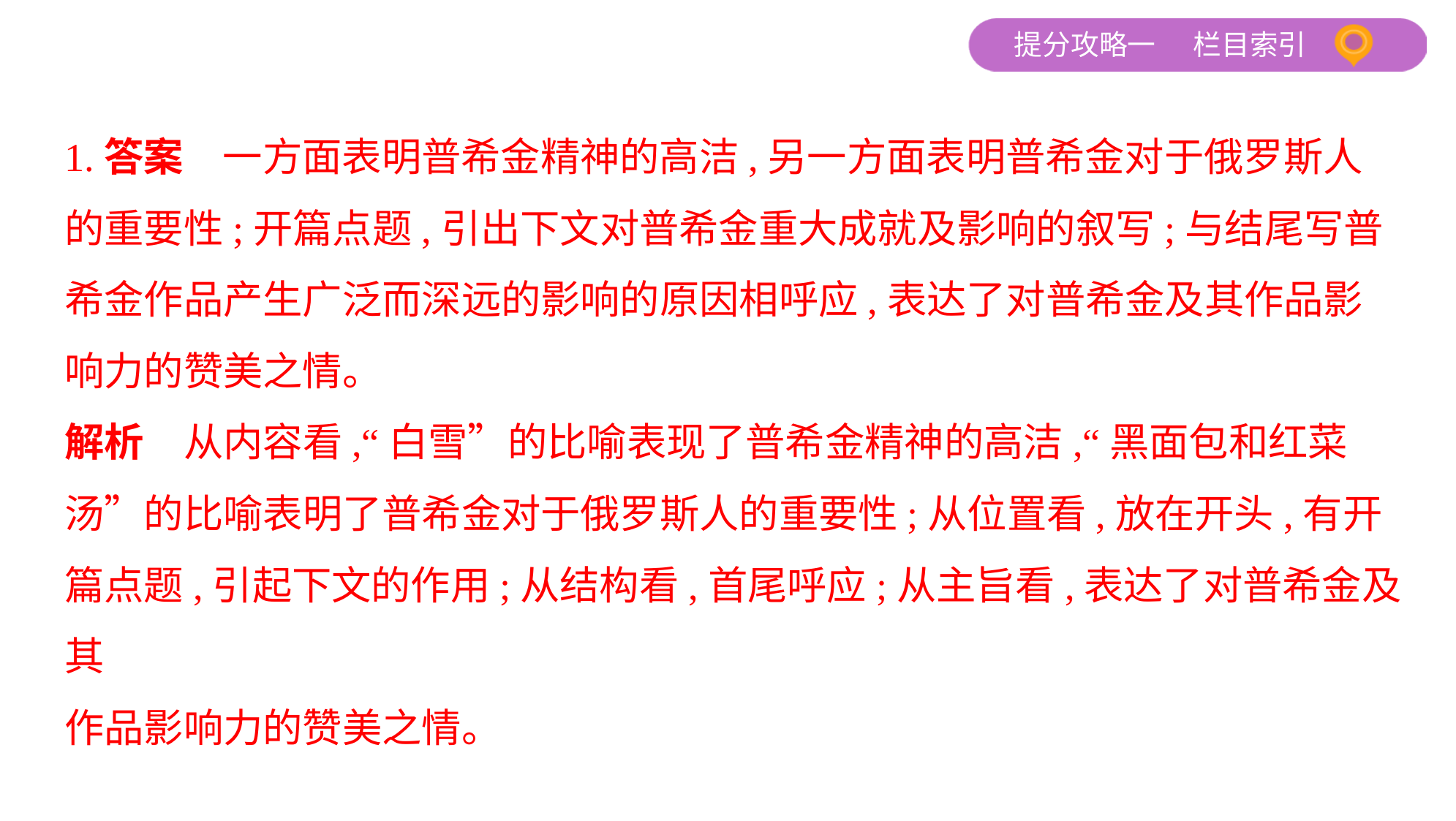

1.答案　一方面表明普希金精神的高洁,另一方面表明普希金对于俄罗斯人
的重要性;开篇点题,引出下文对普希金重大成就及影响的叙写;与结尾写普
希金作品产生广泛而深远的影响的原因相呼应,表达了对普希金及其作品影
响力的赞美之情。
解析　从内容看,“白雪”的比喻表现了普希金精神的高洁,“黑面包和红菜
汤”的比喻表明了普希金对于俄罗斯人的重要性;从位置看,放在开头,有开
篇点题,引起下文的作用;从结构看,首尾呼应;从主旨看,表达了对普希金及其
作品影响力的赞美之情。